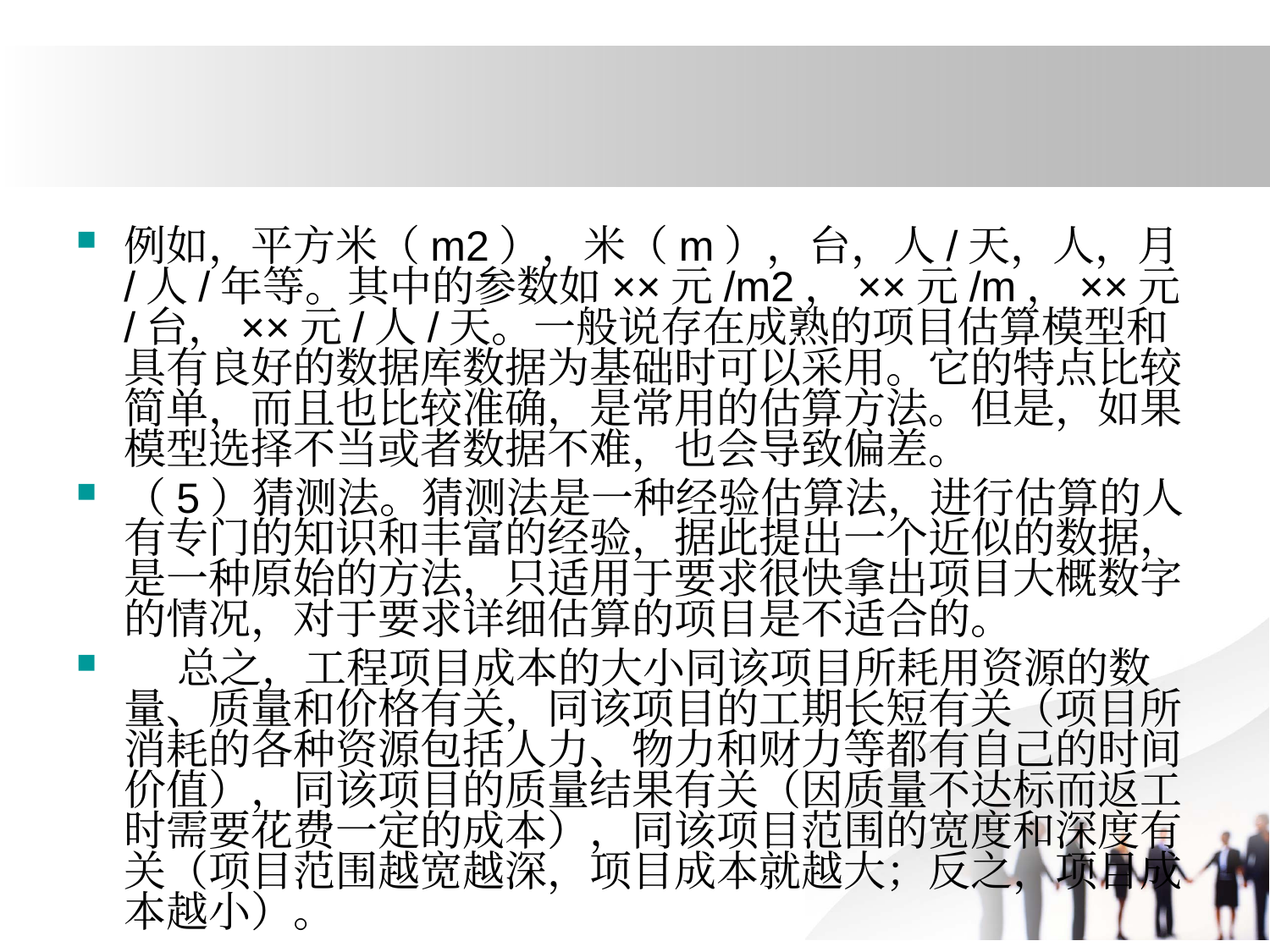

#
例如，平方米（m2），米（m），台，人/天，人，月/人/年等。其中的参数如××元/m2，××元/m，××元/台，××元/人/天。一般说存在成熟的项目估算模型和具有良好的数据库数据为基础时可以采用。它的特点比较简单，而且也比较准确，是常用的估算方法。但是，如果模型选择不当或者数据不难，也会导致偏差。
（5）猜测法。猜测法是一种经验估算法，进行估算的人有专门的知识和丰富的经验，据此提出一个近似的数据，是一种原始的方法，只适用于要求很快拿出项目大概数字的情况，对于要求详细估算的项目是不适合的。
    总之，工程项目成本的大小同该项目所耗用资源的数量、质量和价格有关，同该项目的工期长短有关（项目所消耗的各种资源包括人力、物力和财力等都有自己的时间价值），同该项目的质量结果有关（因质量不达标而返工时需要花费一定的成本），同该项目范围的宽度和深度有关（项目范围越宽越深，项目成本就越大；反之，项目成本越小）。